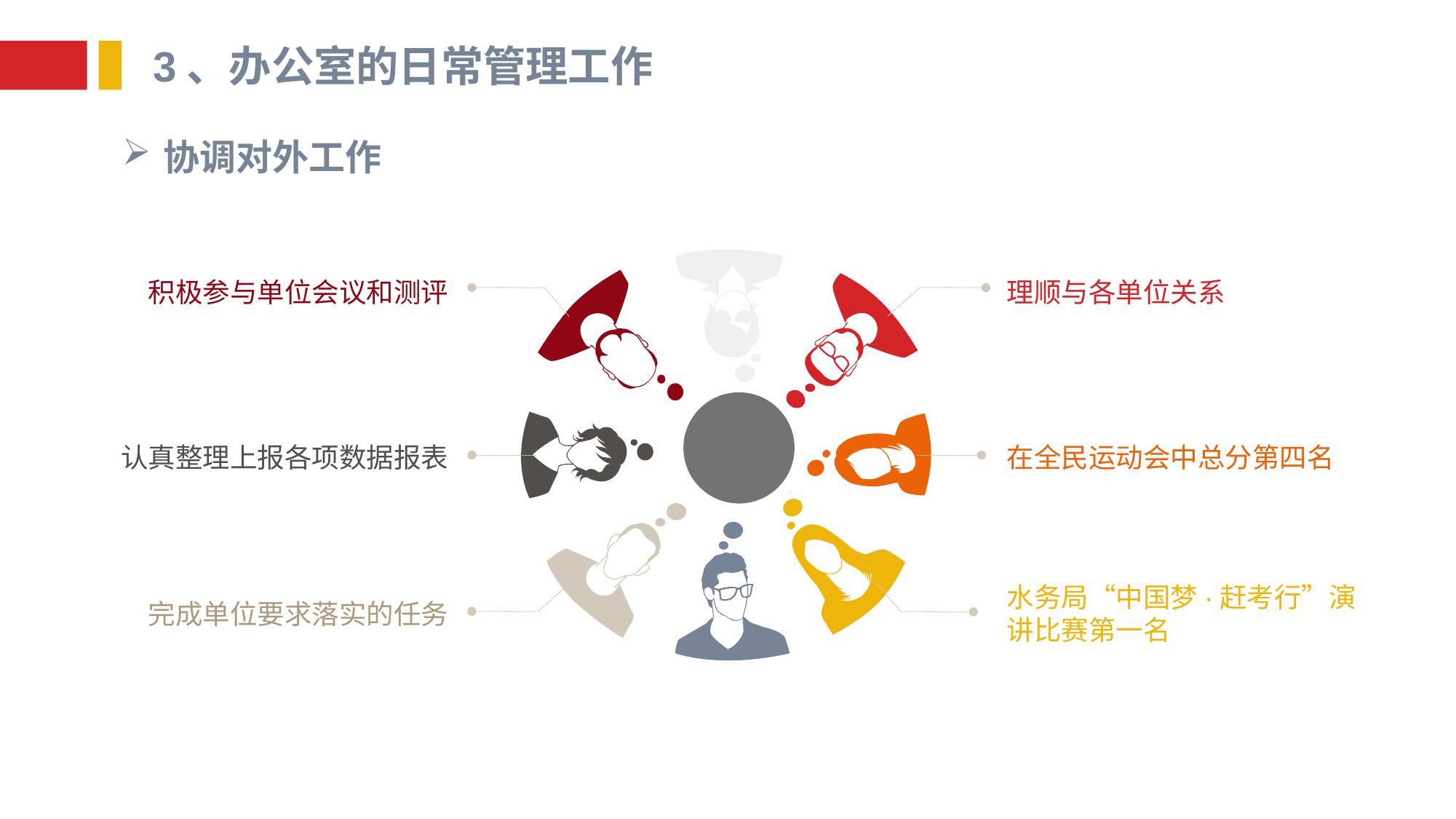

3、办公室的日常管理工作

协调对外工作

积极参与单位会议和测评
理顺与各单位关系
认真整理上报各项数据报表
在全民运动会中总分第四名
水务局“中国梦·赶考行”演讲比赛第一名
完成单位要求落实的任务